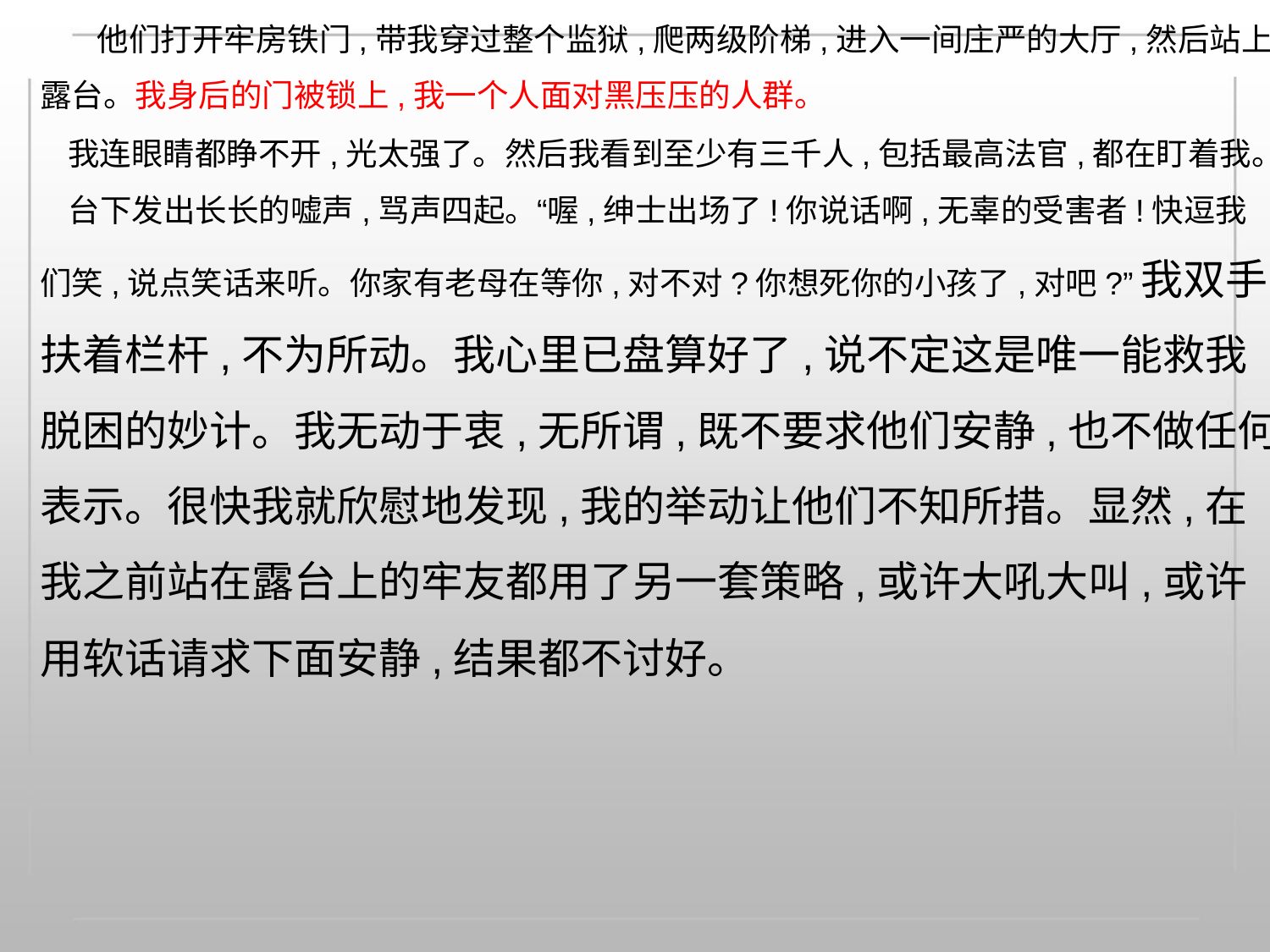

他们打开牢房铁门,带我穿过整个监狱,爬两级阶梯,进入一间庄严的大厅,然后站上
露台。我身后的门被锁上,我一个人面对黑压压的人群。
我连眼睛都睁不开,光太强了。然后我看到至少有三千人,包括最高法官,都在盯着我。
台下发出长长的嘘声,骂声四起。“喔,绅士出场了!你说话啊,无辜的受害者!快逗我
们笑,说点笑话来听。你家有老母在等你,对不对?你想死你的小孩了,对吧?”我双手
扶着栏杆,不为所动。我心里已盘算好了,说不定这是唯一能救我
脱困的妙计。我无动于衷,无所谓,既不要求他们安静,也不做任何
表示。很快我就欣慰地发现,我的举动让他们不知所措。显然,在
我之前站在露台上的牢友都用了另一套策略,或许大吼大叫,或许
用软话请求下面安静,结果都不讨好。